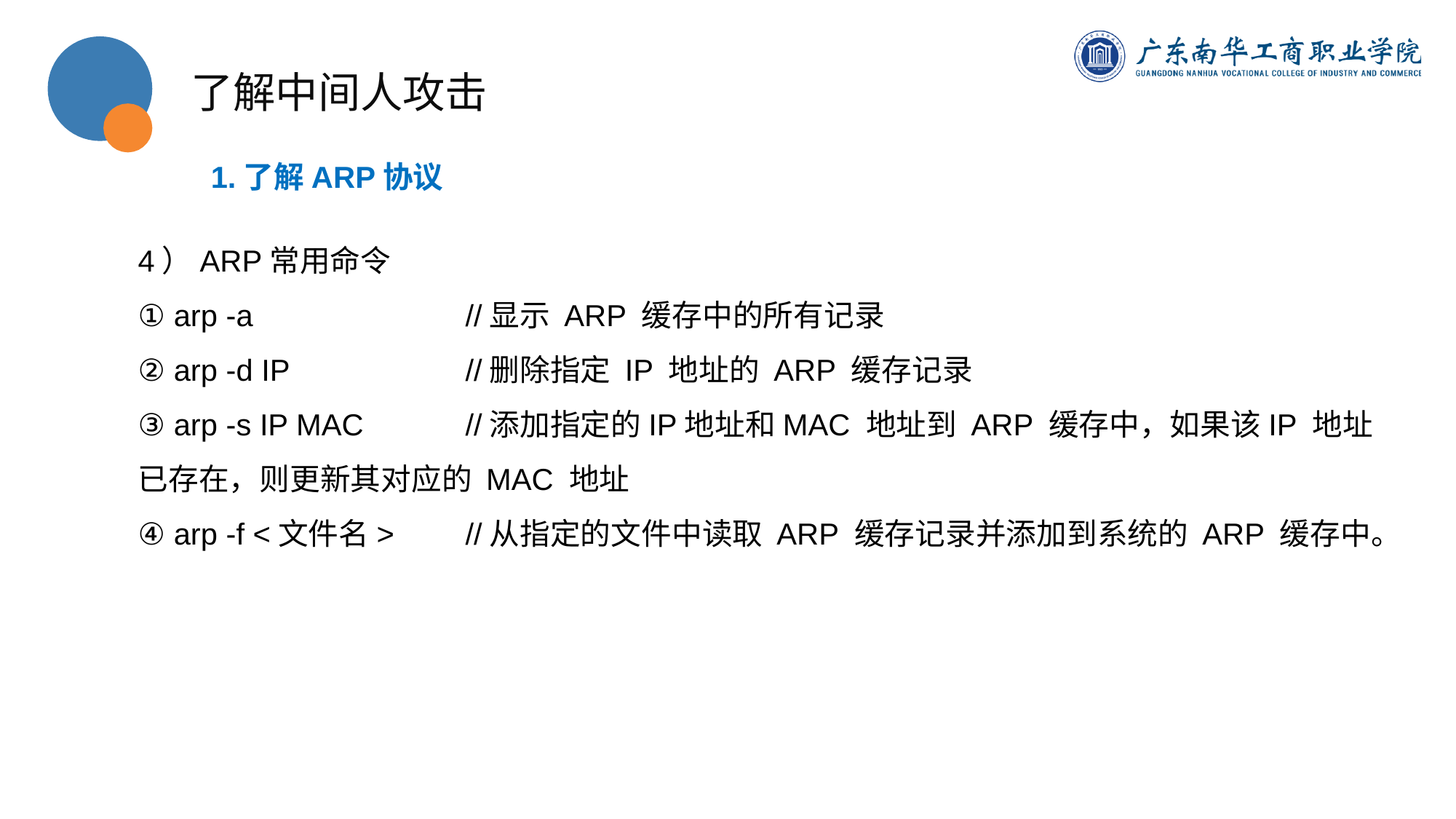

了解中间人攻击

1.了解ARP协议
4）ARP常用命令
① arp -a 		//显示 ARP 缓存中的所有记录
② arp -d IP 		//删除指定 IP 地址的 ARP 缓存记录
③ arp -s IP MAC  	//添加指定的IP地址和MAC 地址到 ARP 缓存中，如果该IP 地址已存在，则更新其对应的 MAC 地址
④ arp -f <文件名>	//从指定的文件中读取 ARP 缓存记录并添加到系统的 ARP 缓存中。